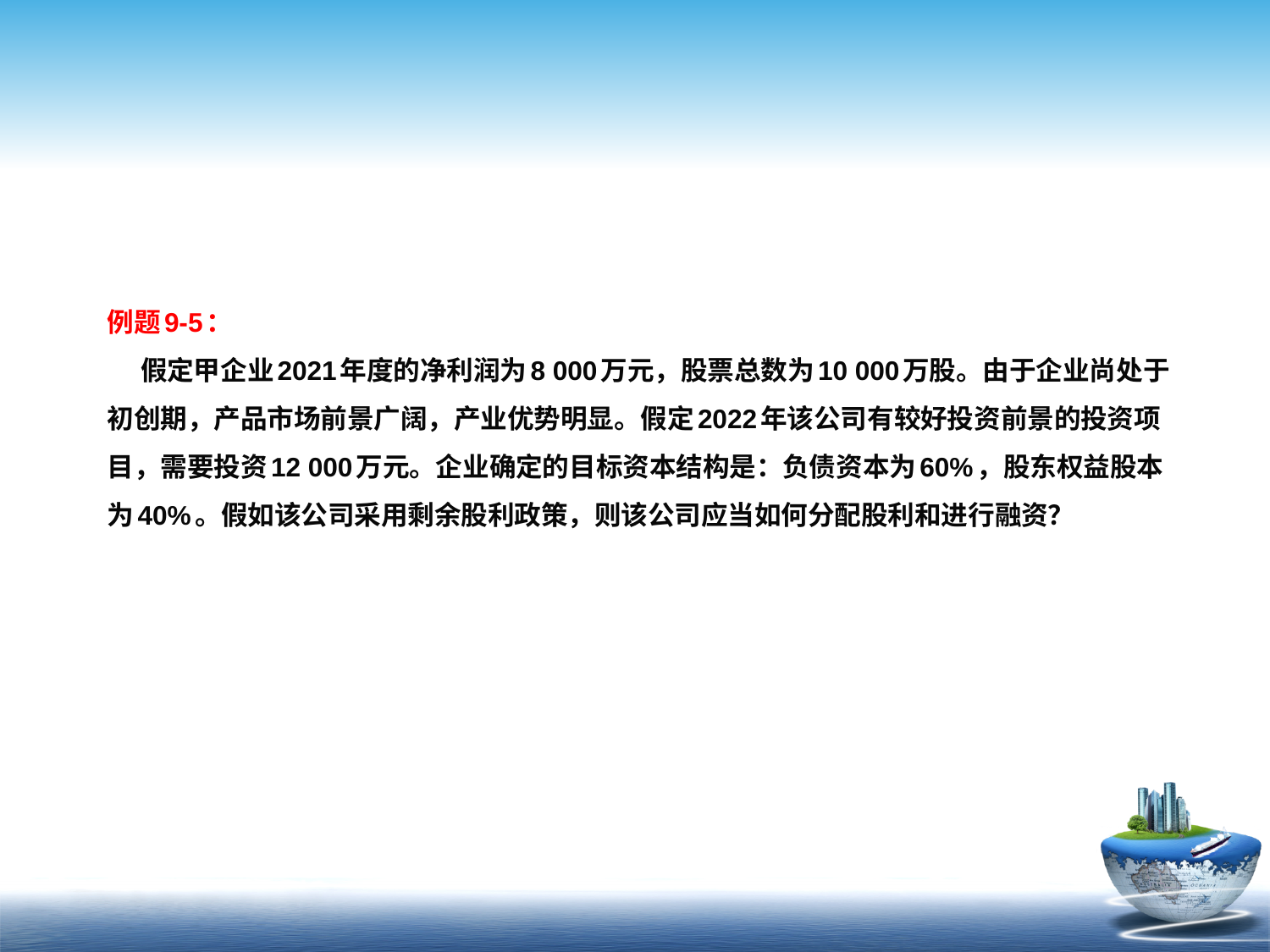

# 例题9-5： 假定甲企业2021年度的净利润为8 000万元，股票总数为10 000万股。由于企业尚处于初创期，产品市场前景广阔，产业优势明显。假定2022年该公司有较好投资前景的投资项目，需要投资12 000万元。企业确定的目标资本结构是：负债资本为60%，股东权益股本为40%。假如该公司采用剩余股利政策，则该公司应当如何分配股利和进行融资？